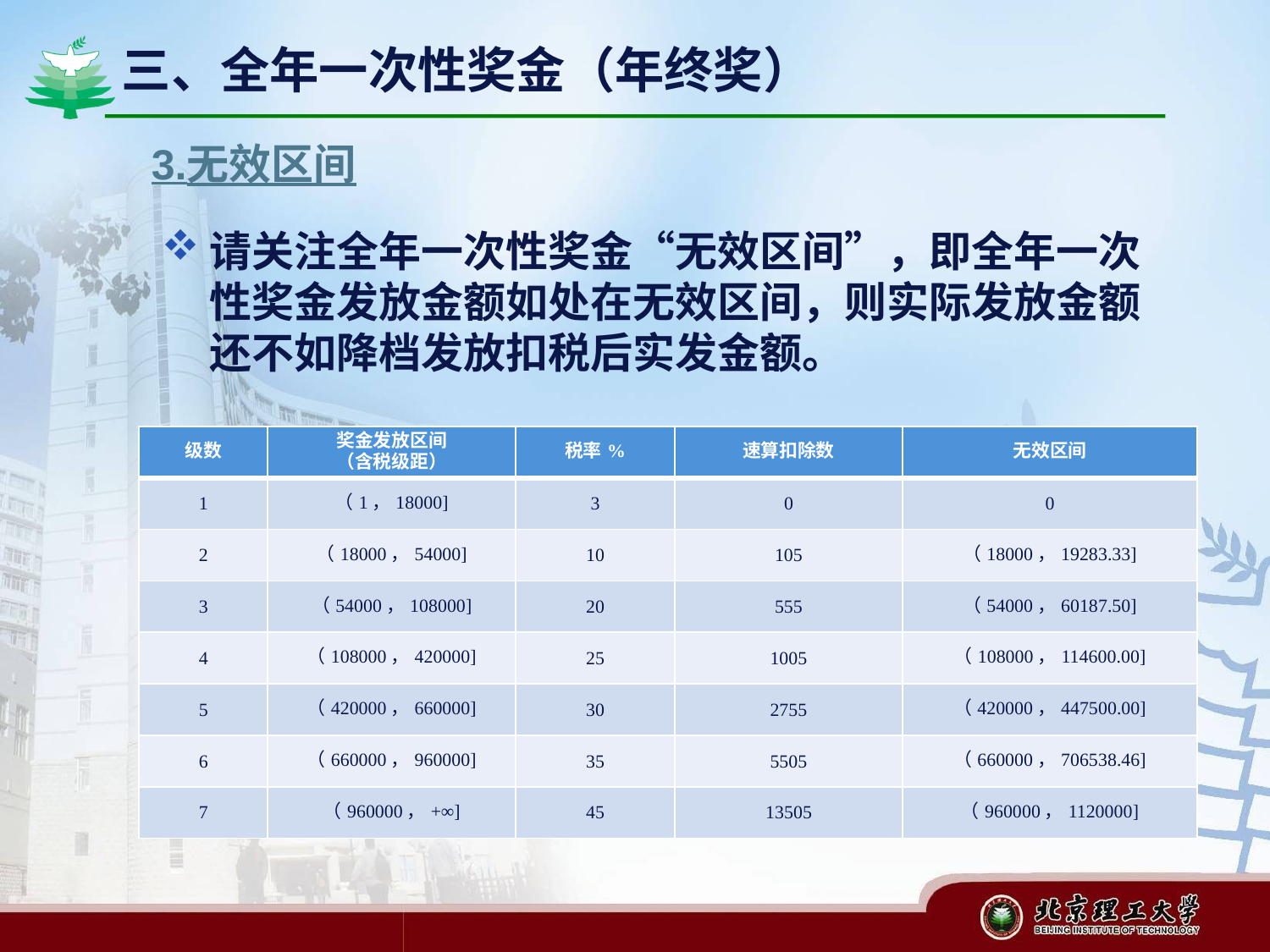

三、全年一次性奖金（年终奖）
# 3.无效区间
请关注全年一次性奖金“无效区间”，即全年一次性奖金发放金额如处在无效区间，则实际发放金额还不如降档发放扣税后实发金额。
| 级数 | 奖金发放区间 （含税级距） | 税率% | 速算扣除数 | 无效区间 |
| --- | --- | --- | --- | --- |
| 1 | （1，18000] | 3 | 0 | 0 |
| 2 | （18000，54000] | 10 | 105 | （18000，19283.33] |
| 3 | （54000，108000] | 20 | 555 | （54000，60187.50] |
| 4 | （108000，420000] | 25 | 1005 | （108000，114600.00] |
| 5 | （420000，660000] | 30 | 2755 | （420000，447500.00] |
| 6 | （660000，960000] | 35 | 5505 | （660000，706538.46] |
| 7 | （960000，+∞] | 45 | 13505 | （960000，1120000] |